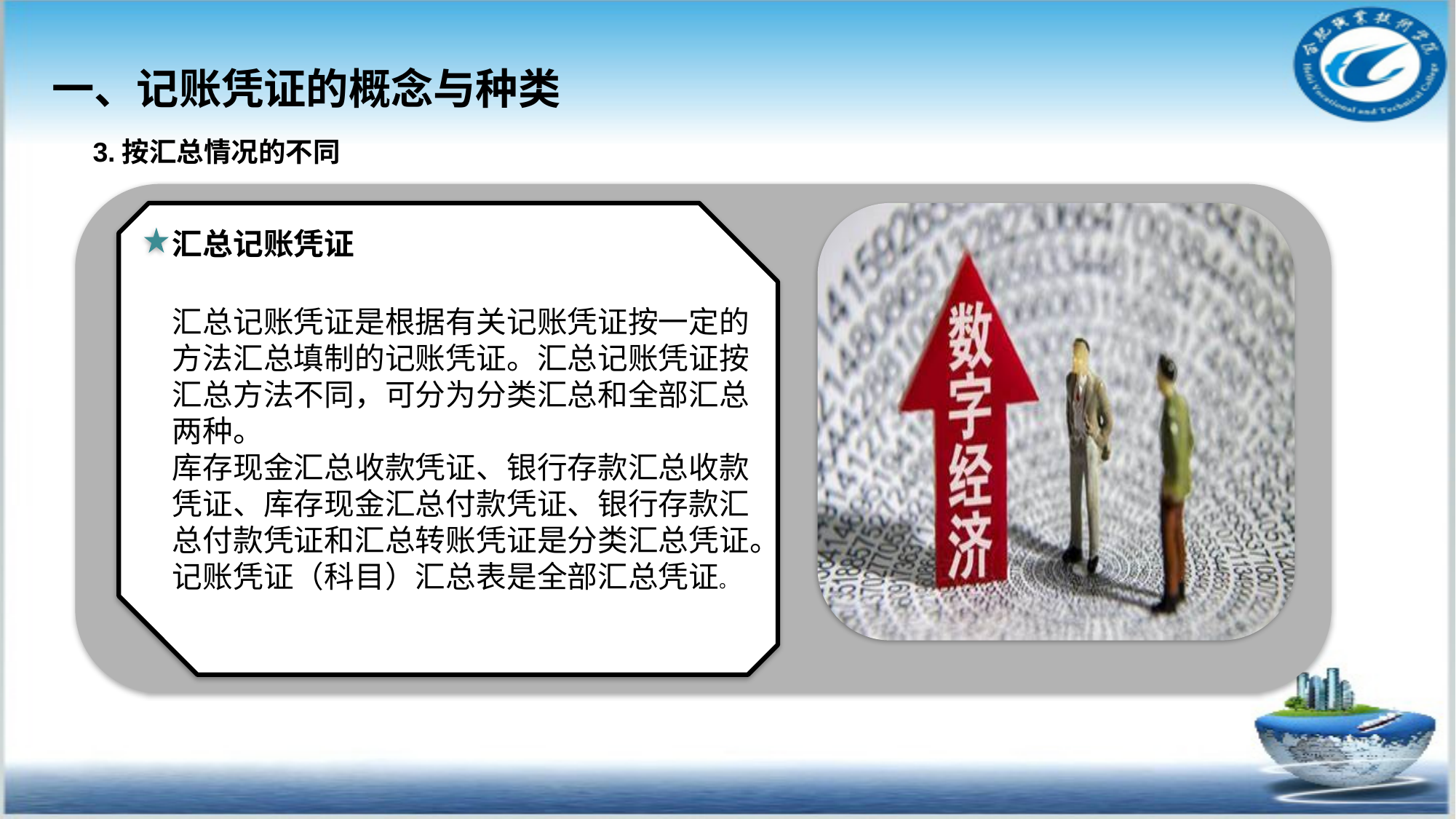

一、记账凭证的概念与种类
3.按汇总情况的不同

汇总记账凭证

汇总记账凭证是根据有关记账凭证按一定的方法汇总填制的记账凭证。汇总记账凭证按汇总方法不同，可分为分类汇总和全部汇总两种。
库存现金汇总收款凭证、银行存款汇总收款凭证、库存现金汇总付款凭证、银行存款汇总付款凭证和汇总转账凭证是分类汇总凭证。
记账凭证（科目）汇总表是全部汇总凭证。